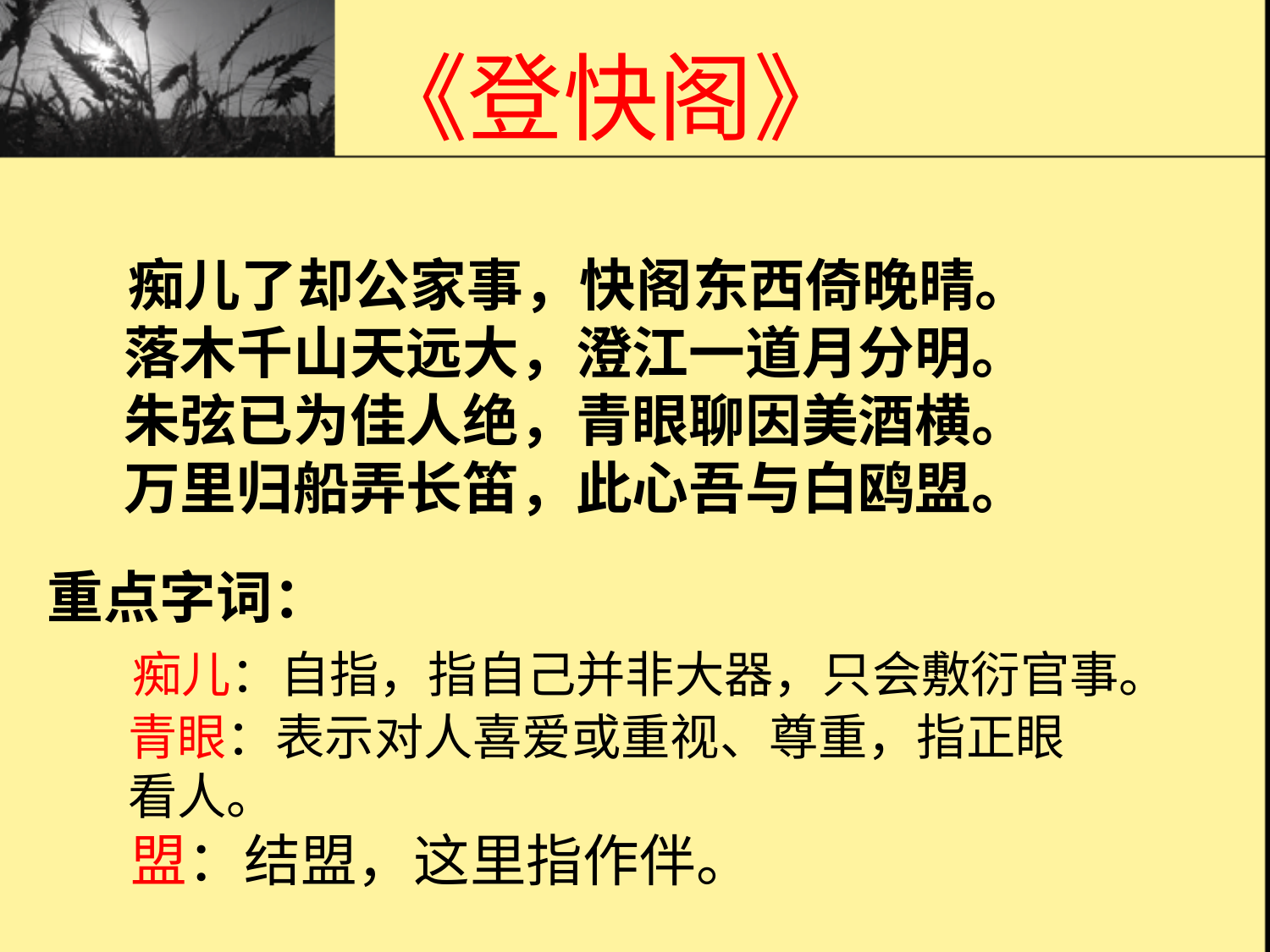

# 《登快阁》
   痴儿了却公家事，快阁东西倚晚晴。
落木千山天远大，澄江一道月分明。
朱弦已为佳人绝，青眼聊因美酒横。
万里归船弄长笛，此心吾与白鸥盟。
重点字词：
痴儿：自指，指自己并非大器，只会敷衍官事。
青眼：表示对人喜爱或重视、尊重，指正眼看人。
盟：结盟，这里指作伴。